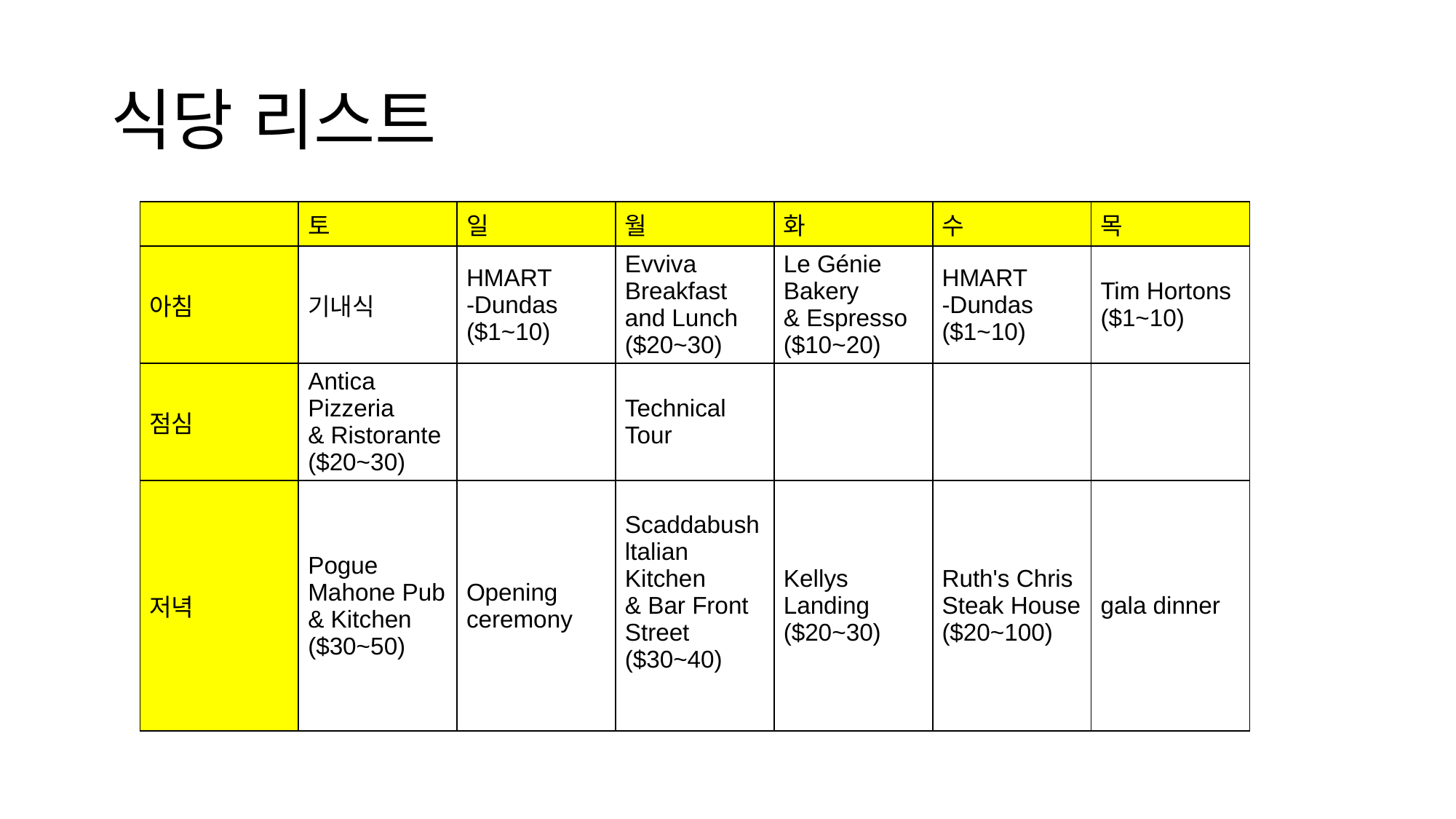

# 식당 리스트
|  | 토 | 일 | 월 | 화 | 수 | 목 |
| --- | --- | --- | --- | --- | --- | --- |
| 아침 | 기내식 | HMART -Dundas ($1~10) | Evviva Breakfast and Lunch ($20~30) | Le Génie Bakery & Espresso ($10~20) | HMART -Dundas ($1~10) | Tim Hortons ($1~10) |
| 점심 | Antica Pizzeria & Ristorante ($20~30) |  | Technical Tour |  |  |  |
| 저녁 | Pogue Mahone Pub & Kitchen ($30~50) | Opening  ceremony | Scaddabush ltalian Kitchen & Bar Front Street ($30~40) | Kellys Landing ($20~30) | Ruth's Chris Steak House ($20~100) | gala dinner |